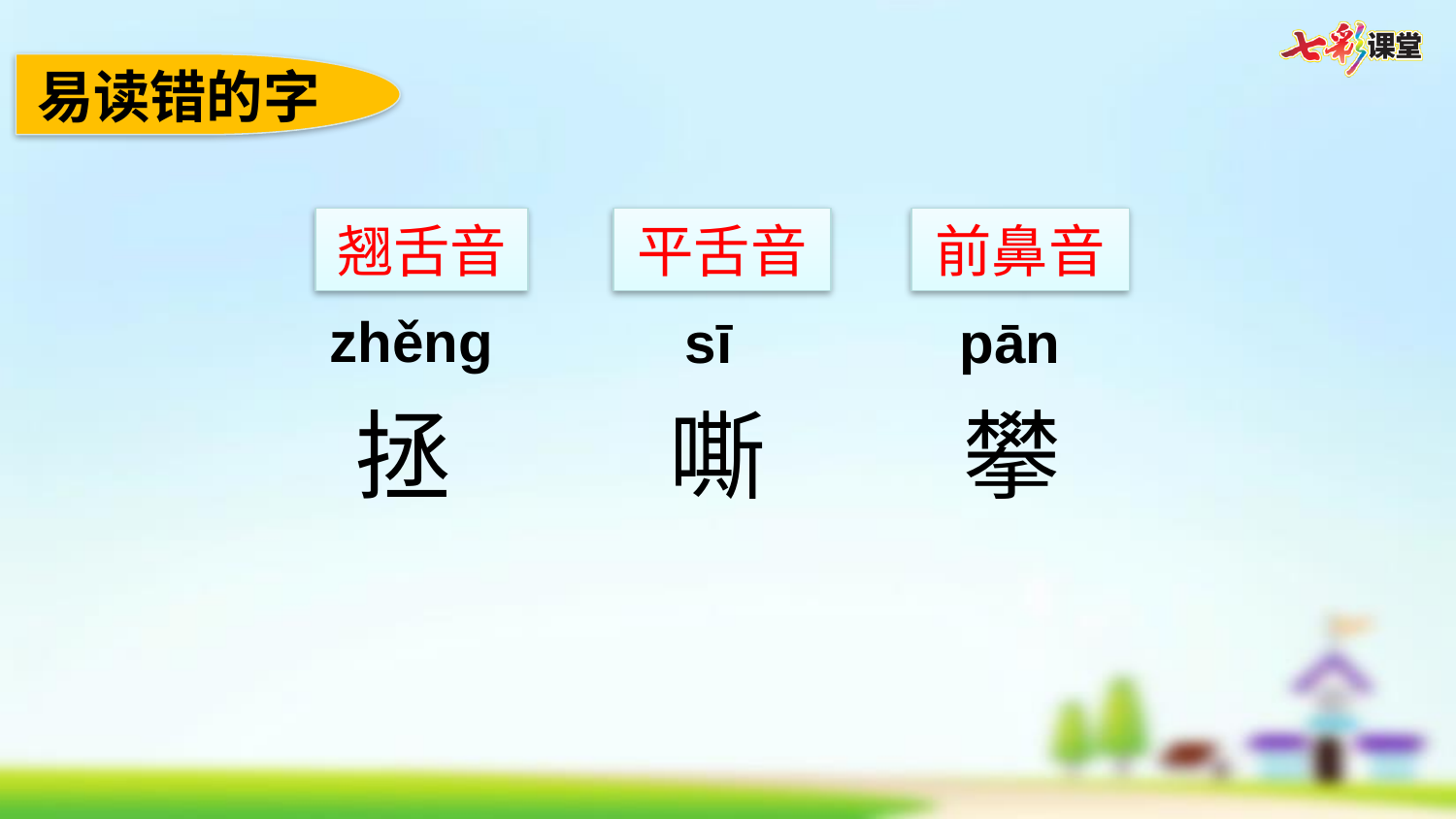

易读错的字
翘舌音
平舌音
前鼻音
zhěng
sī
pān
嘶
拯
攀